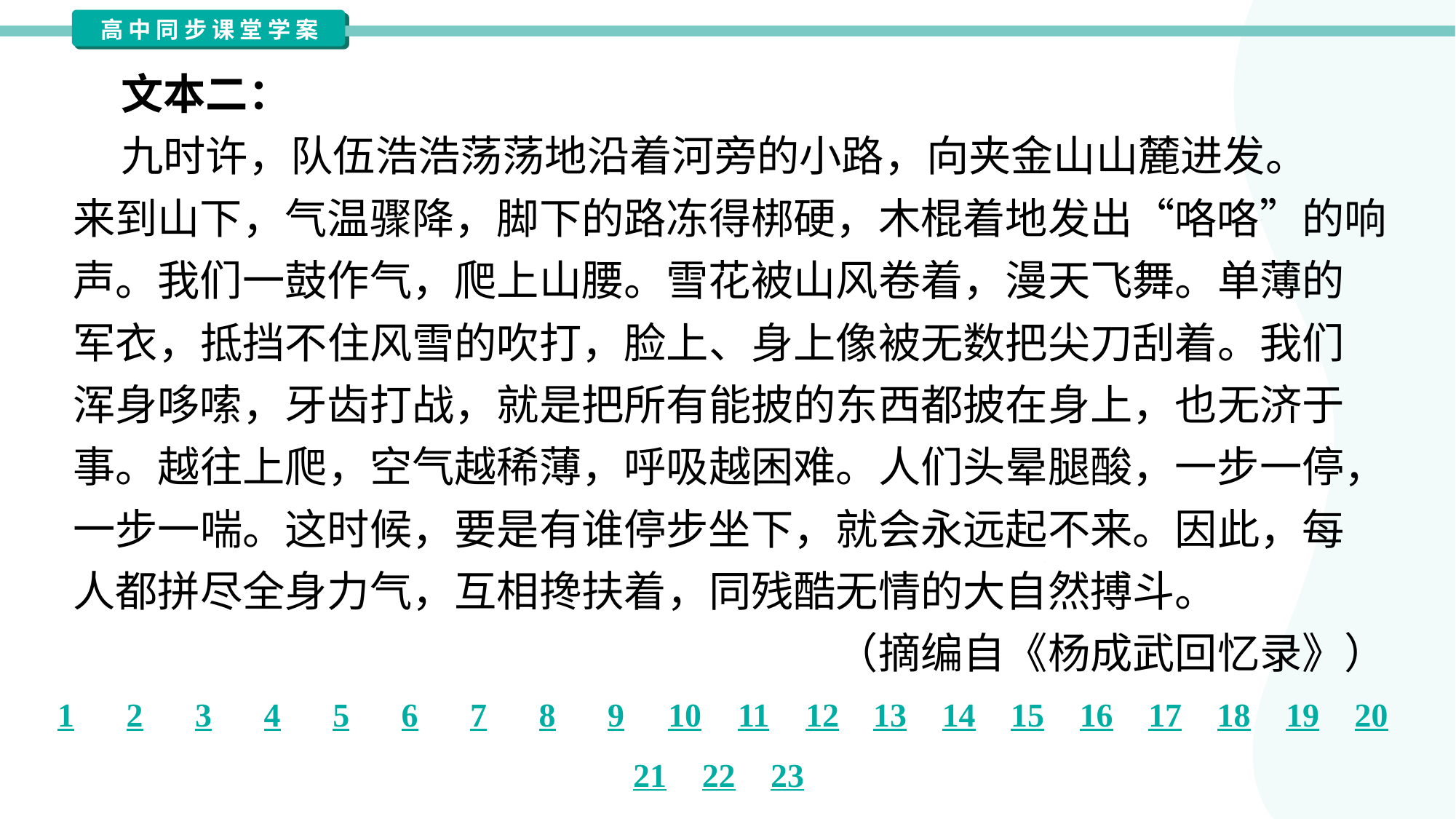

文本二：
    九时许，队伍浩浩荡荡地沿着河旁的小路，向夹金山山麓进发。
来到山下，气温骤降，脚下的路冻得梆硬，木棍着地发出“咯咯”的响
声。我们一鼓作气，爬上山腰。雪花被山风卷着，漫天飞舞。单薄的
军衣，抵挡不住风雪的吹打，脸上、身上像被无数把尖刀刮着。我们
浑身哆嗦，牙齿打战，就是把所有能披的东西都披在身上，也无济于
事。越往上爬，空气越稀薄，呼吸越困难。人们头晕腿酸，一步一停，
一步一喘。这时候，要是有谁停步坐下，就会永远起不来。因此，每
人都拼尽全身力气，互相搀扶着，同残酷无情的大自然搏斗。
（摘编自《杨成武回忆录》）